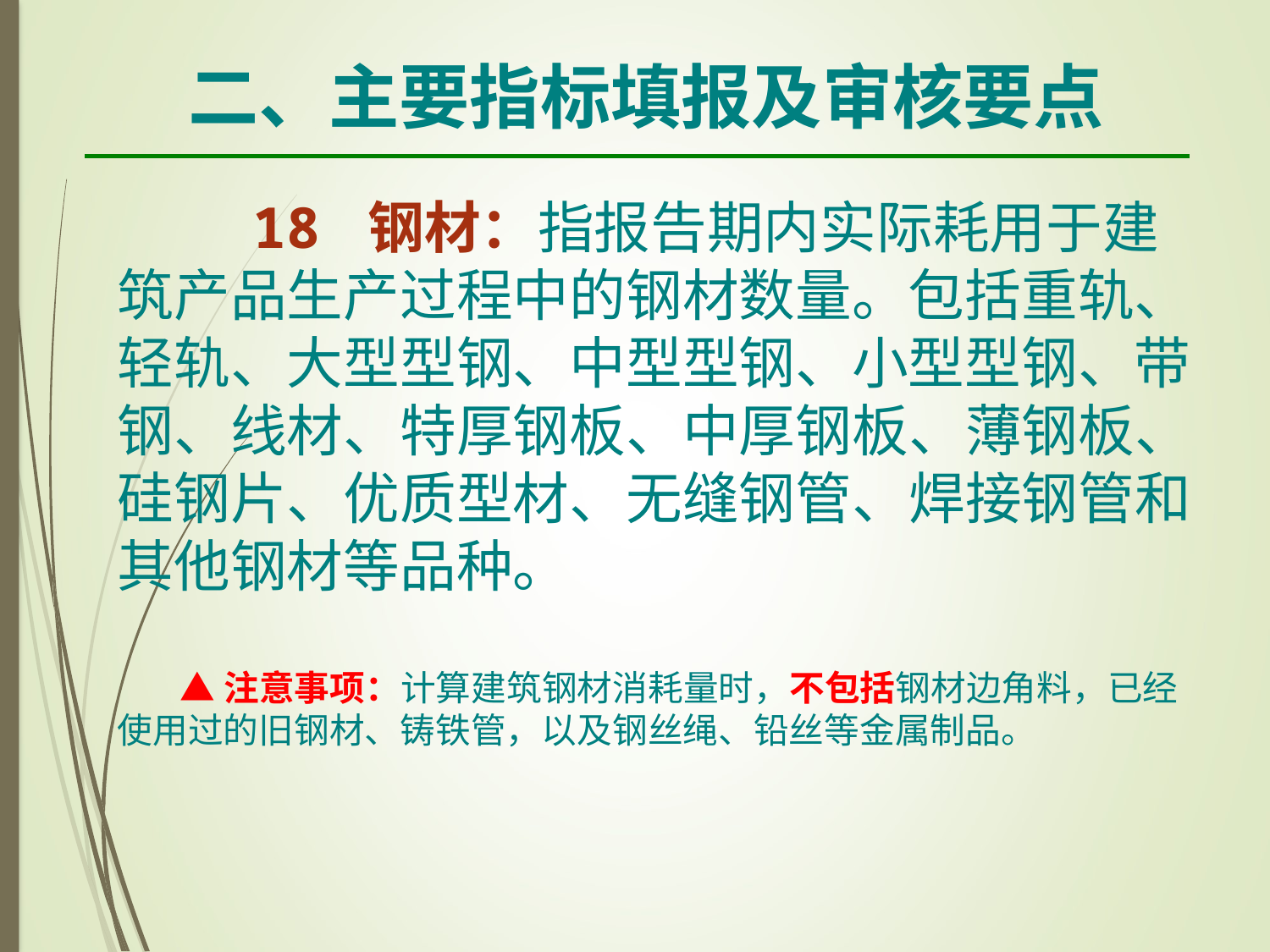

二、主要指标填报及审核要点
    18 钢材：指报告期内实际耗用于建筑产品生产过程中的钢材数量。包括重轨、轻轨、大型型钢、中型型钢、小型型钢、带钢、线材、特厚钢板、中厚钢板、薄钢板、硅钢片、优质型材、无缝钢管、焊接钢管和其他钢材等品种。

        ▲注意事项：计算建筑钢材消耗量时，不包括钢材边角料，已经使用过的旧钢材、铸铁管，以及钢丝绳、铅丝等金属制品。